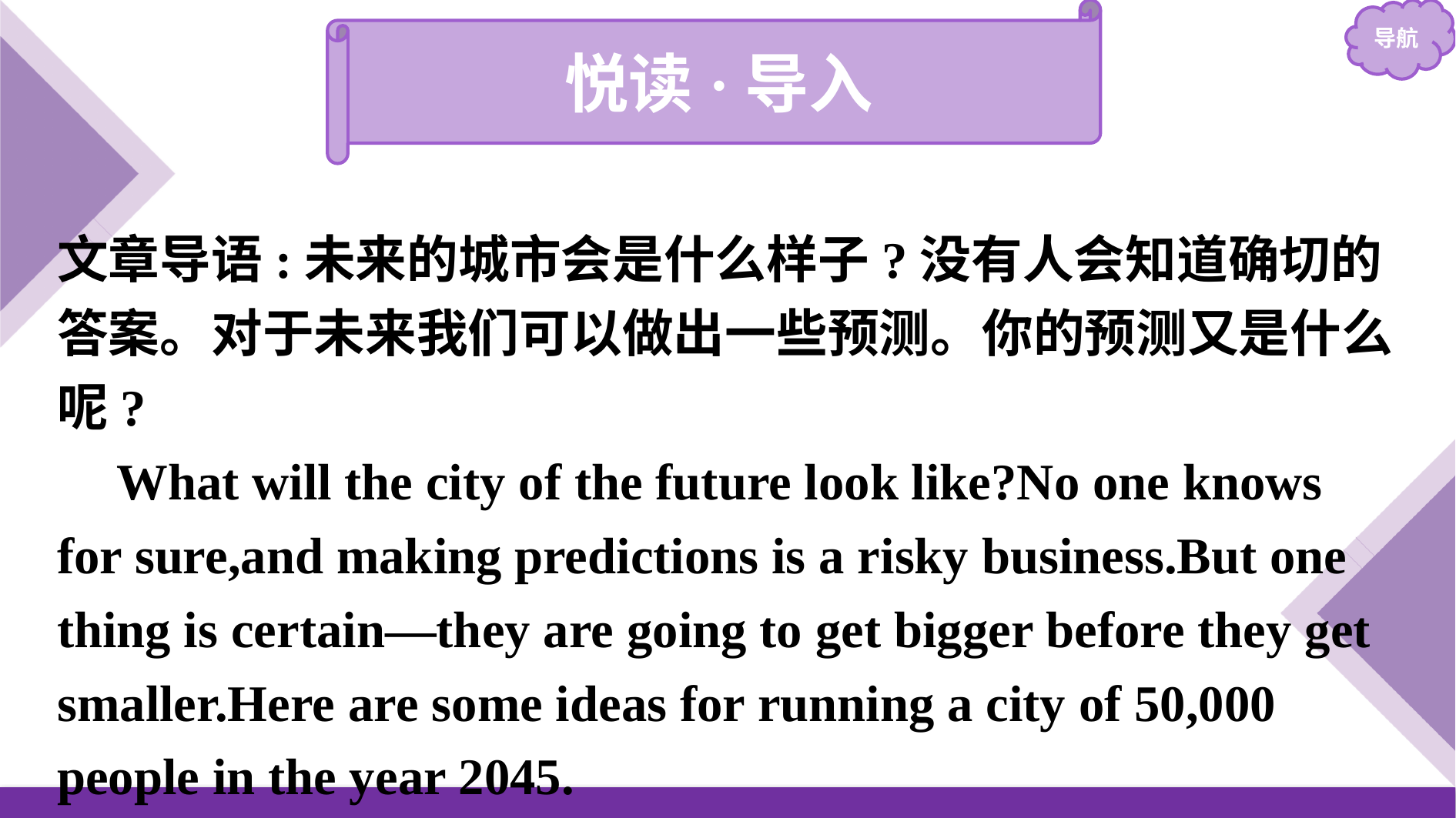

悦读·导入
文章导语:未来的城市会是什么样子?没有人会知道确切的答案。对于未来我们可以做出一些预测。你的预测又是什么呢?
  What will the city of the future look like?No one knows for sure,and making predictions is a risky business.But one thing is certain—they are going to get bigger before they get smaller.Here are some ideas for running a city of 50,000 people in the year 2045.